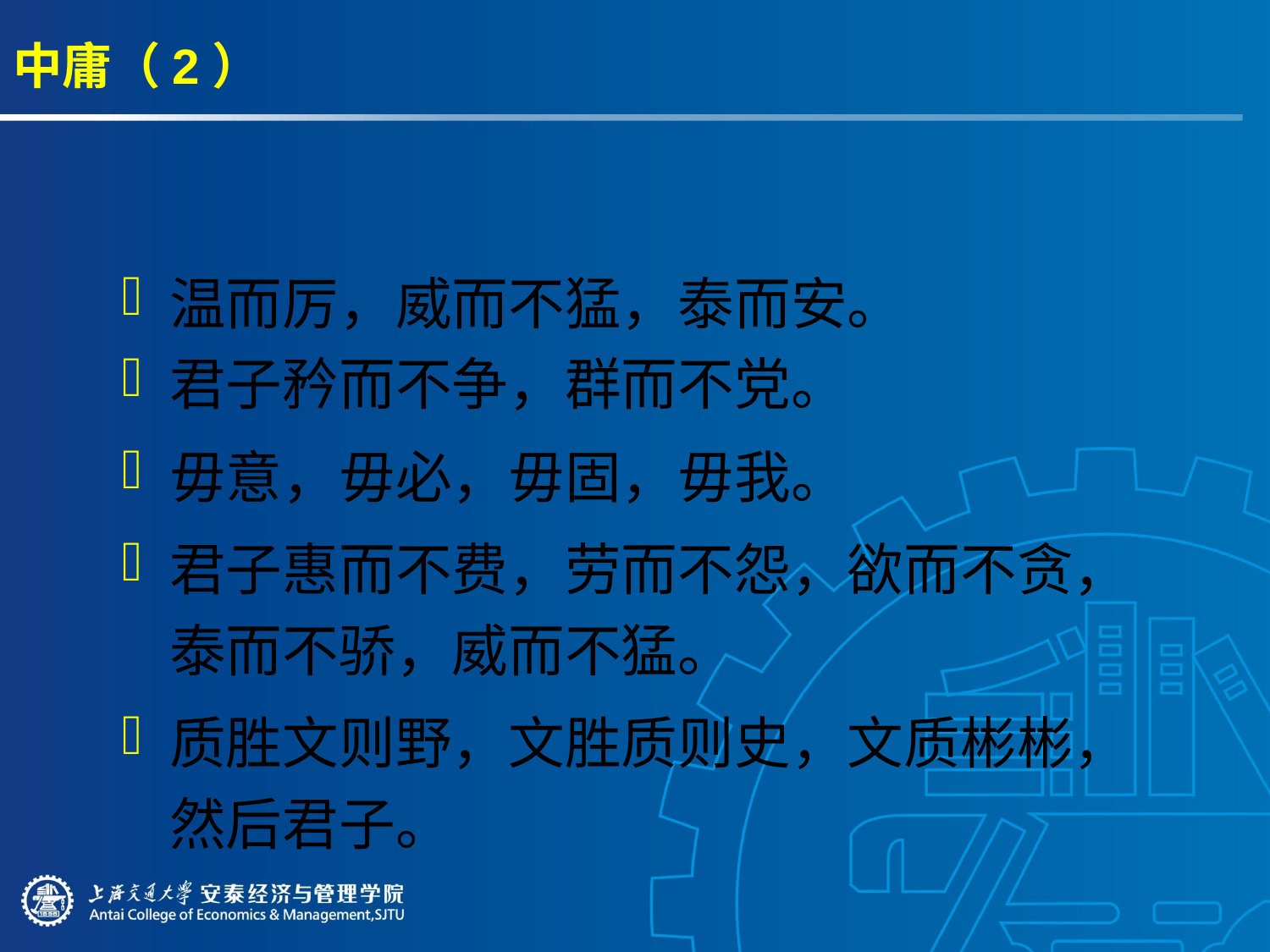

# 中庸（2）
温而厉，威而不猛，泰而安。
君子矜而不争，群而不党。
毋意，毋必，毋固，毋我。
君子惠而不费，劳而不怨，欲而不贪，泰而不骄，威而不猛。
质胜文则野，文胜质则史，文质彬彬，然后君子。